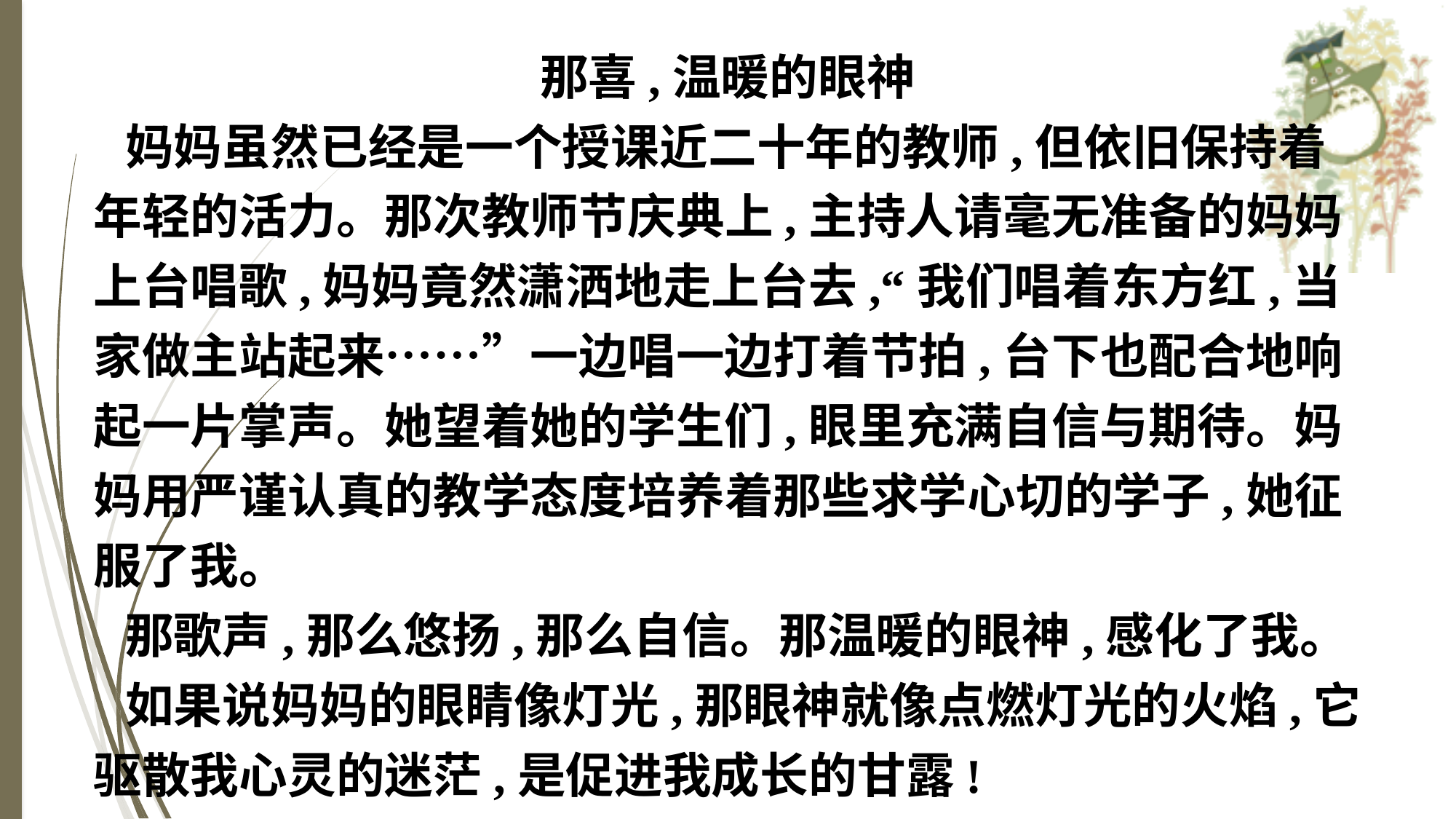

那喜,温暖的眼神
妈妈虽然已经是一个授课近二十年的教师,但依旧保持着年轻的活力。那次教师节庆典上,主持人请毫无准备的妈妈上台唱歌,妈妈竟然潇洒地走上台去,“我们唱着东方红,当家做主站起来……”一边唱一边打着节拍,台下也配合地响起一片掌声。她望着她的学生们,眼里充满自信与期待。妈妈用严谨认真的教学态度培养着那些求学心切的学子,她征服了我。
那歌声,那么悠扬,那么自信。那温暖的眼神,感化了我。
如果说妈妈的眼睛像灯光,那眼神就像点燃灯光的火焰,它驱散我心灵的迷茫,是促进我成长的甘露!